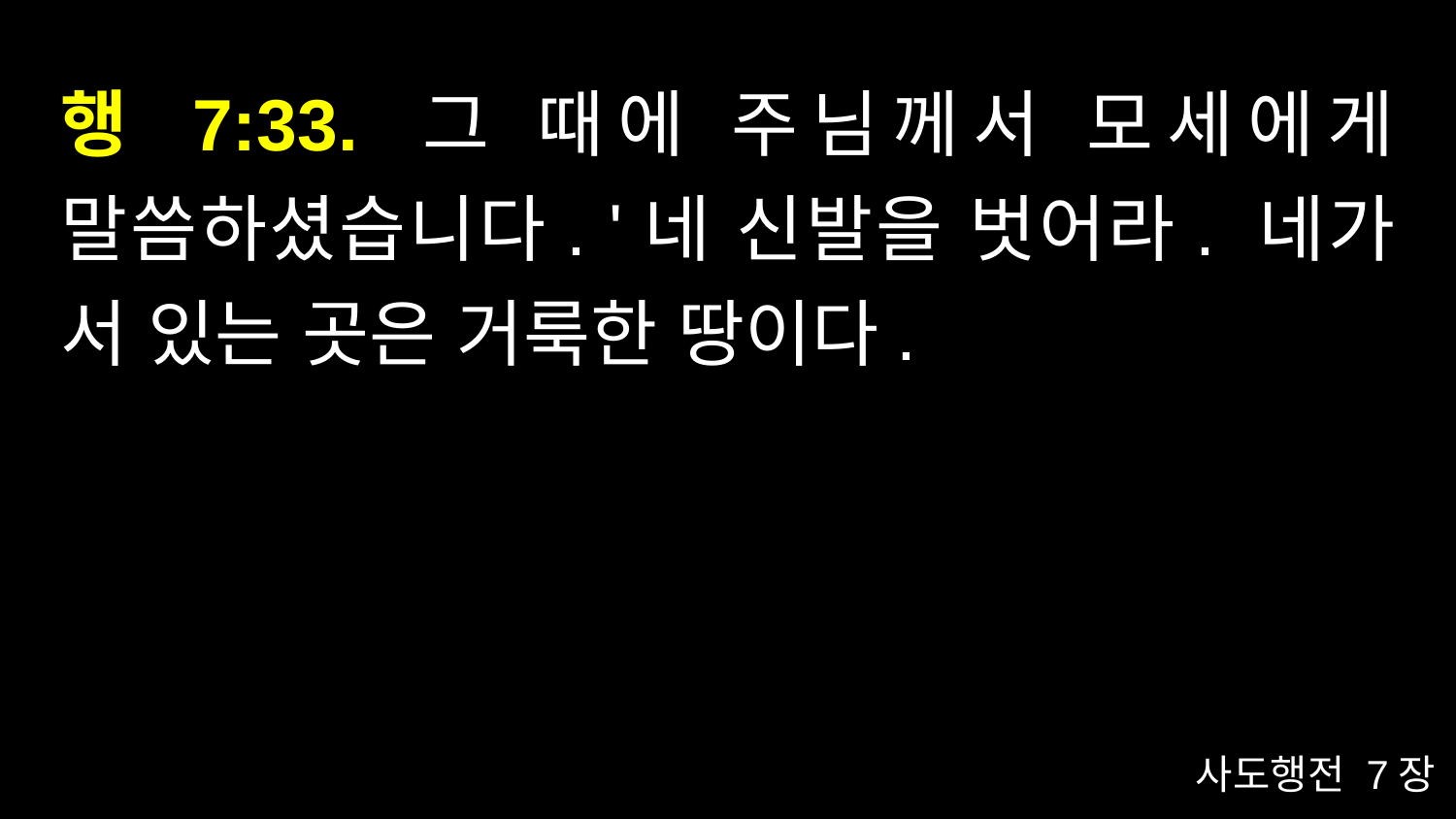

# 행 7:33. 그 때에 주님께서 모세에게 말씀하셨습니다. '네 신발을 벗어라. 네가 서 있는 곳은 거룩한 땅이다.
사도행전 7장